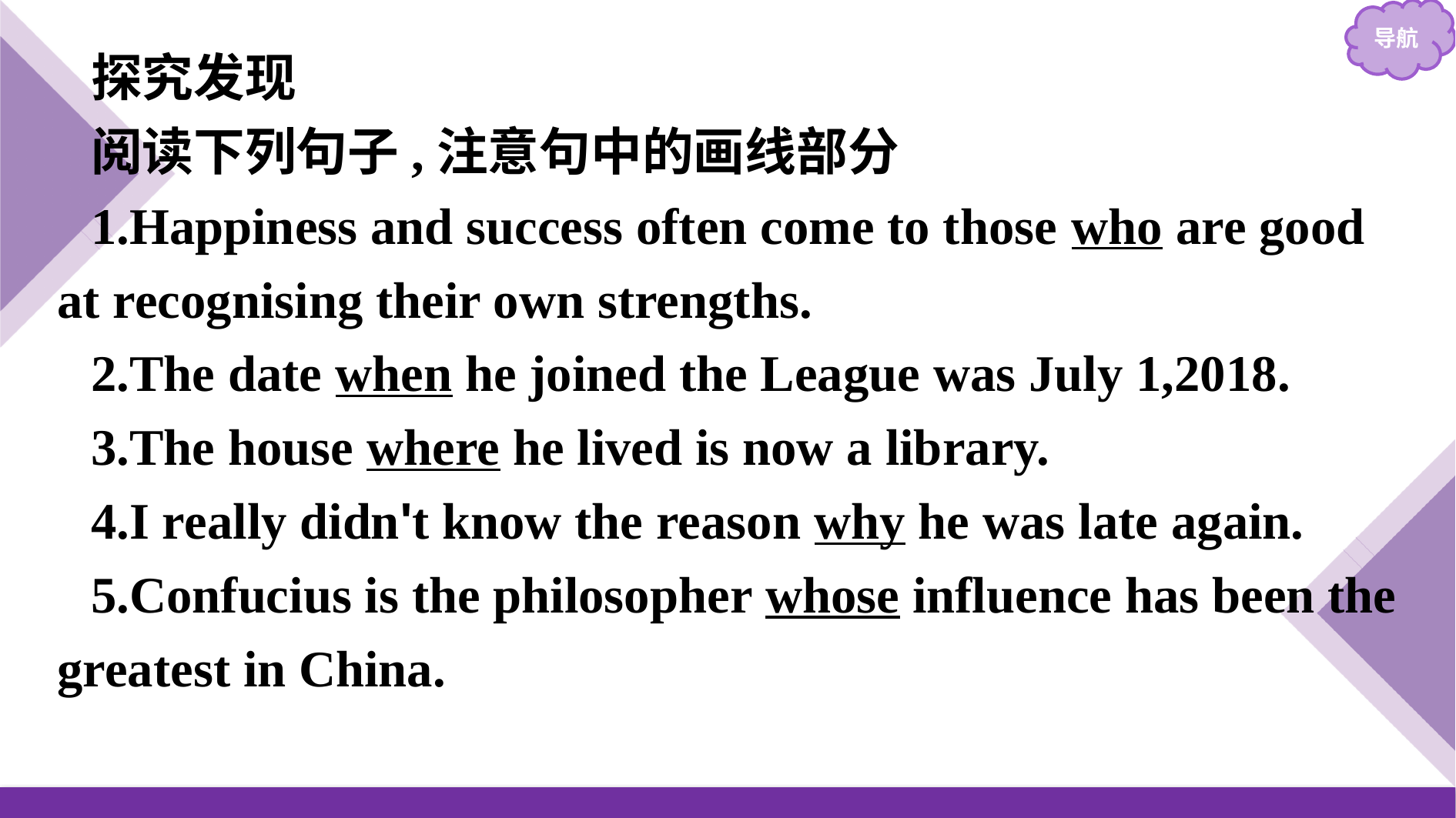

探究发现
阅读下列句子,注意句中的画线部分
1.Happiness and success often come to those who are good at recognising their own strengths.
2.The date when he joined the League was July 1,2018.
3.The house where he lived is now a library.
4.I really didn't know the reason why he was late again.
5.Confucius is the philosopher whose influence has been the greatest in China.